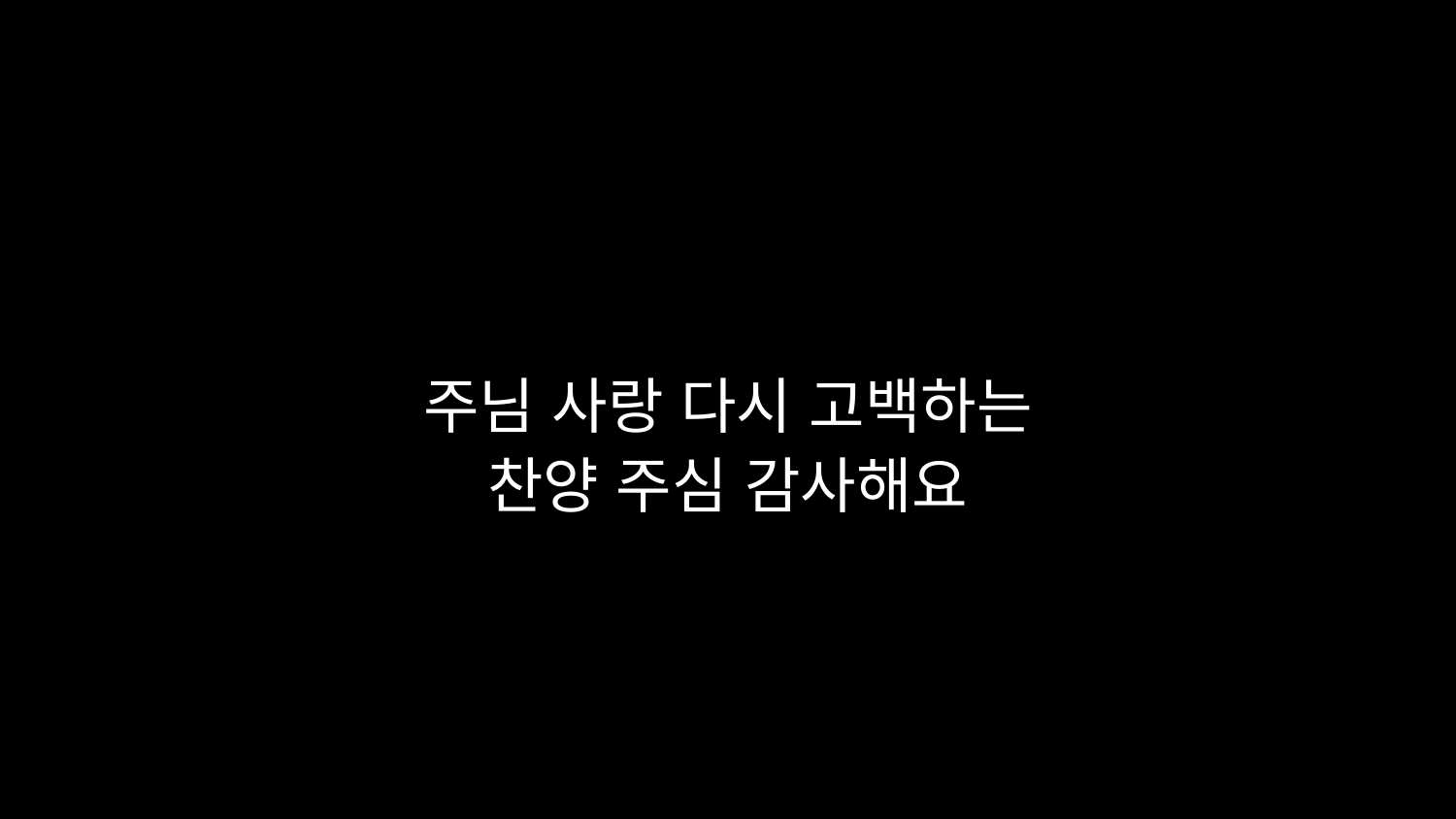

# 주님 사랑 다시 고백하는 찬양 주심 감사해요